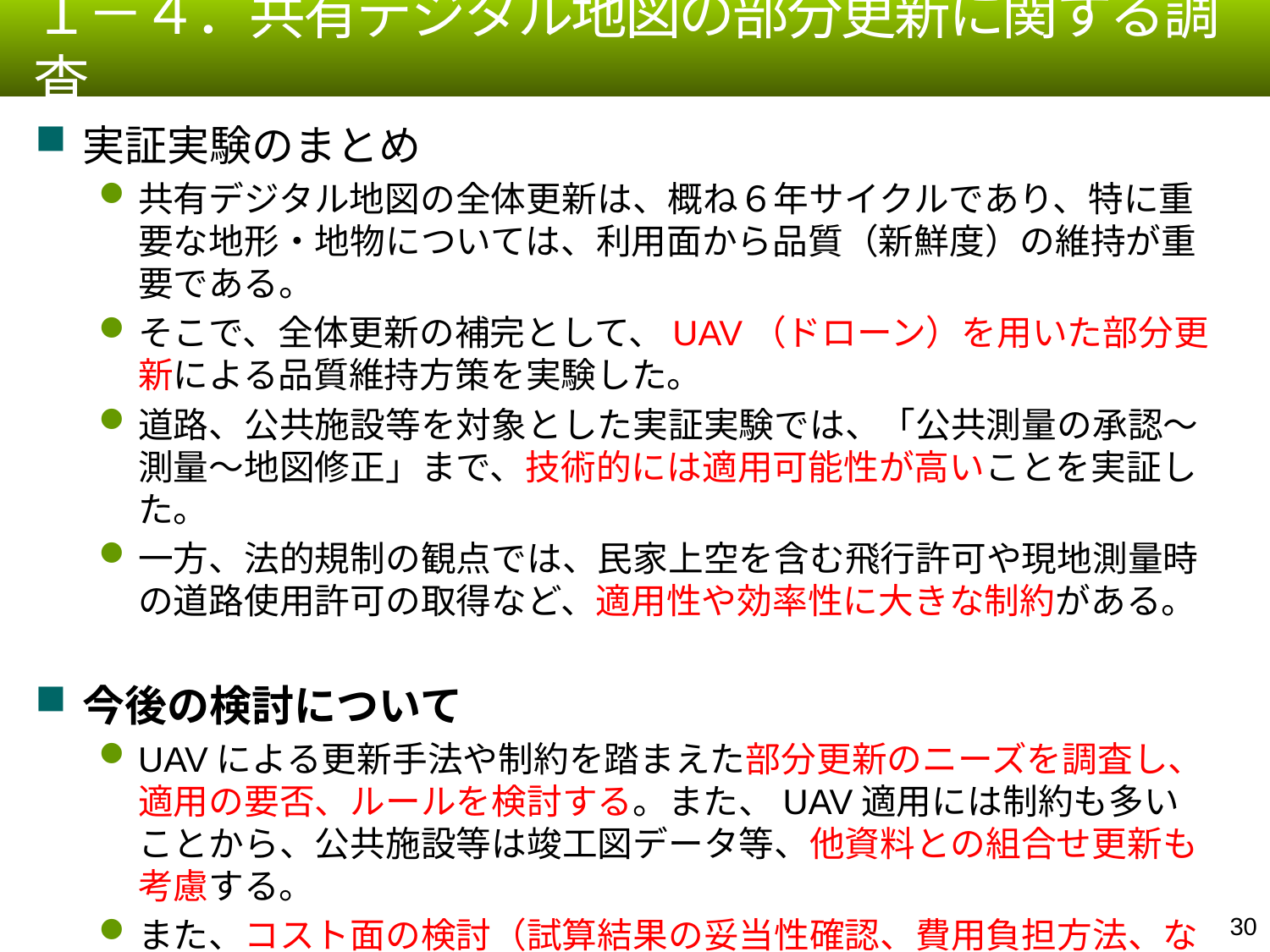

１－４．共有デジタル地図の部分更新に関する調査
実証実験のまとめ
共有デジタル地図の全体更新は、概ね６年サイクルであり、特に重要な地形・地物については、利用面から品質（新鮮度）の維持が重要である。
そこで、全体更新の補完として、UAV（ドローン）を用いた部分更新による品質維持方策を実験した。
道路、公共施設等を対象とした実証実験では、「公共測量の承認～測量～地図修正」まで、技術的には適用可能性が高いことを実証した。
一方、法的規制の観点では、民家上空を含む飛行許可や現地測量時の道路使用許可の取得など、適用性や効率性に大きな制約がある。

今後の検討について
UAVによる更新手法や制約を踏まえた部分更新のニーズを調査し、適用の要否、ルールを検討する。また、UAV適用には制約も多いことから、公共施設等は竣工図データ等、他資料との組合せ更新も考慮する。
また、コスト面の検討（試算結果の妥当性確認、費用負担方法、など）を行い、部分更新の実現可能性等を整理する。
30